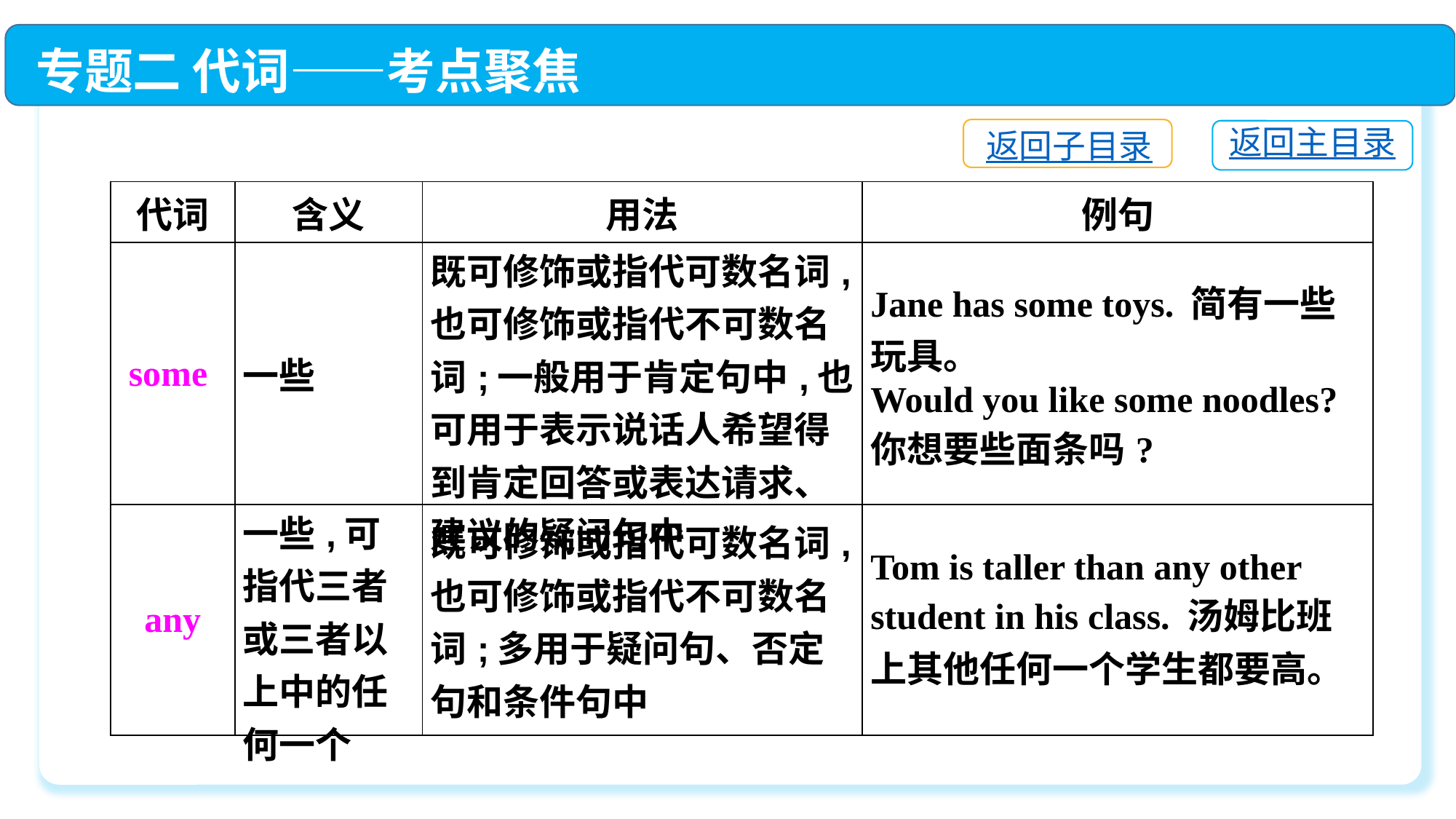

专题二 代词——考点聚焦

返回子目录
返回主目录
| 代词 | 含义 | 用法 | 例句 |
| --- | --- | --- | --- |
| some | 一些 | 既可修饰或指代可数名词,也可修饰或指代不可数名词;一般用于肯定句中,也可用于表示说话人希望得到肯定回答或表达请求、建议的疑问句中 | Jane has some toys. 简有一些玩具。 Would you like some noodles?你想要些面条吗? |
| any | 一些,可指代三者或三者以上中的任何一个 | 既可修饰或指代可数名词,也可修饰或指代不可数名词;多用于疑问句、否定句和条件句中 | Tom is taller than any other student in his class. 汤姆比班上其他任何一个学生都要高。 |